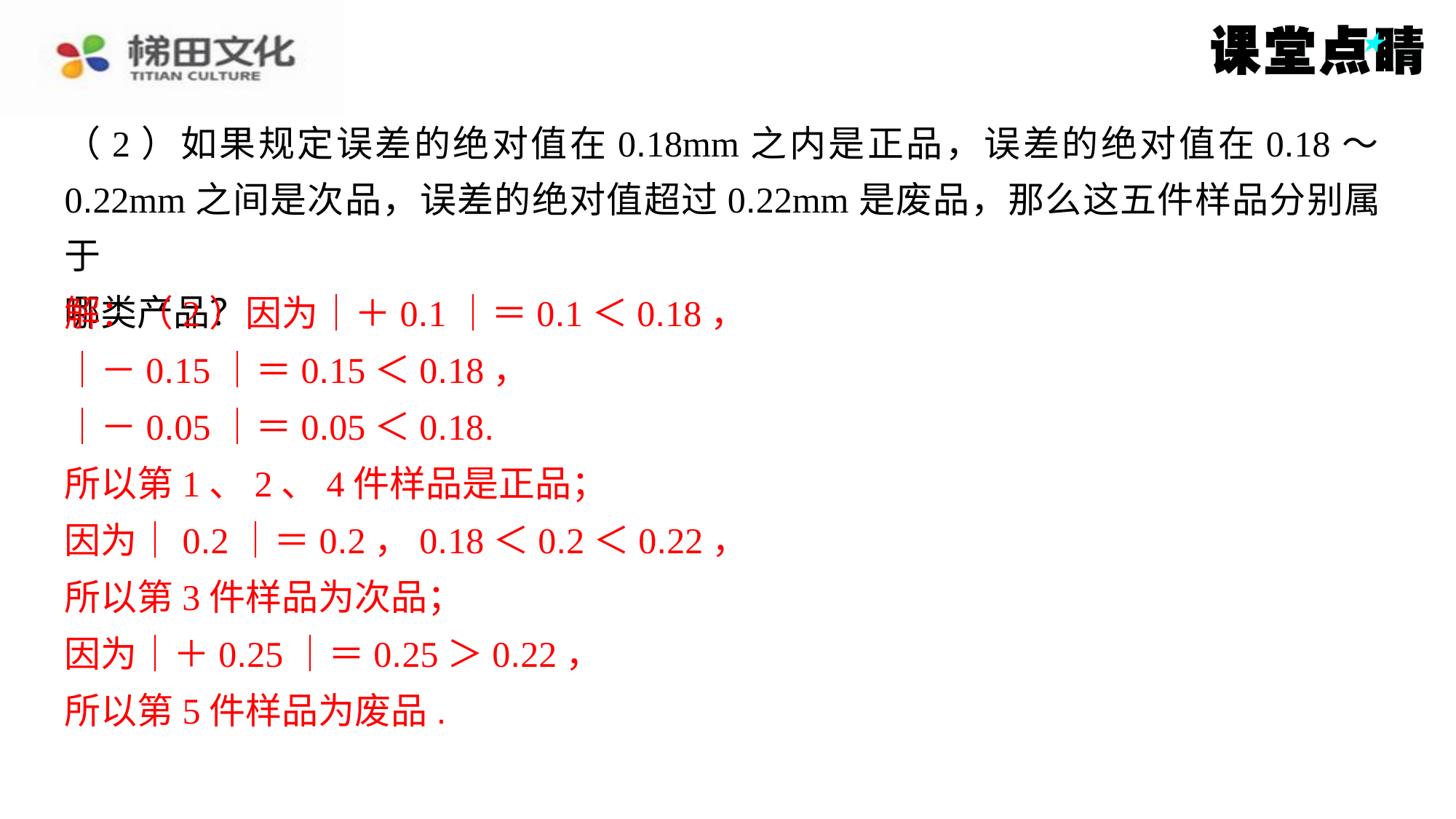

（2）如果规定误差的绝对值在0.18mm之内是正品，误差的绝对值在0.18～
0.22mm之间是次品，误差的绝对值超过0.22mm是废品，那么这五件样品分别属于
哪类产品？
解：（2）因为｜＋0.1｜＝0.1＜0.18，
｜－0.15｜＝0.15＜0.18，
｜－0.05｜＝0.05＜0.18.
所以第1、2、4件样品是正品；
因为｜0.2｜＝0.2，0.18＜0.2＜0.22，
所以第3件样品为次品；
因为｜＋0.25｜＝0.25＞0.22，
所以第5件样品为废品.
解：（2）因为｜＋0.1｜＝0.1＜0.18，
｜－0.15｜＝0.15＜0.18，
｜－0.05｜＝0.05＜0.18.
所以第1、2、4件样品是正品；
因为｜0.2｜＝0.2，0.18＜0.2＜0.22，
所以第3件样品为次品；
因为｜＋0.25｜＝0.25＞0.22，
所以第5件样品为废品.